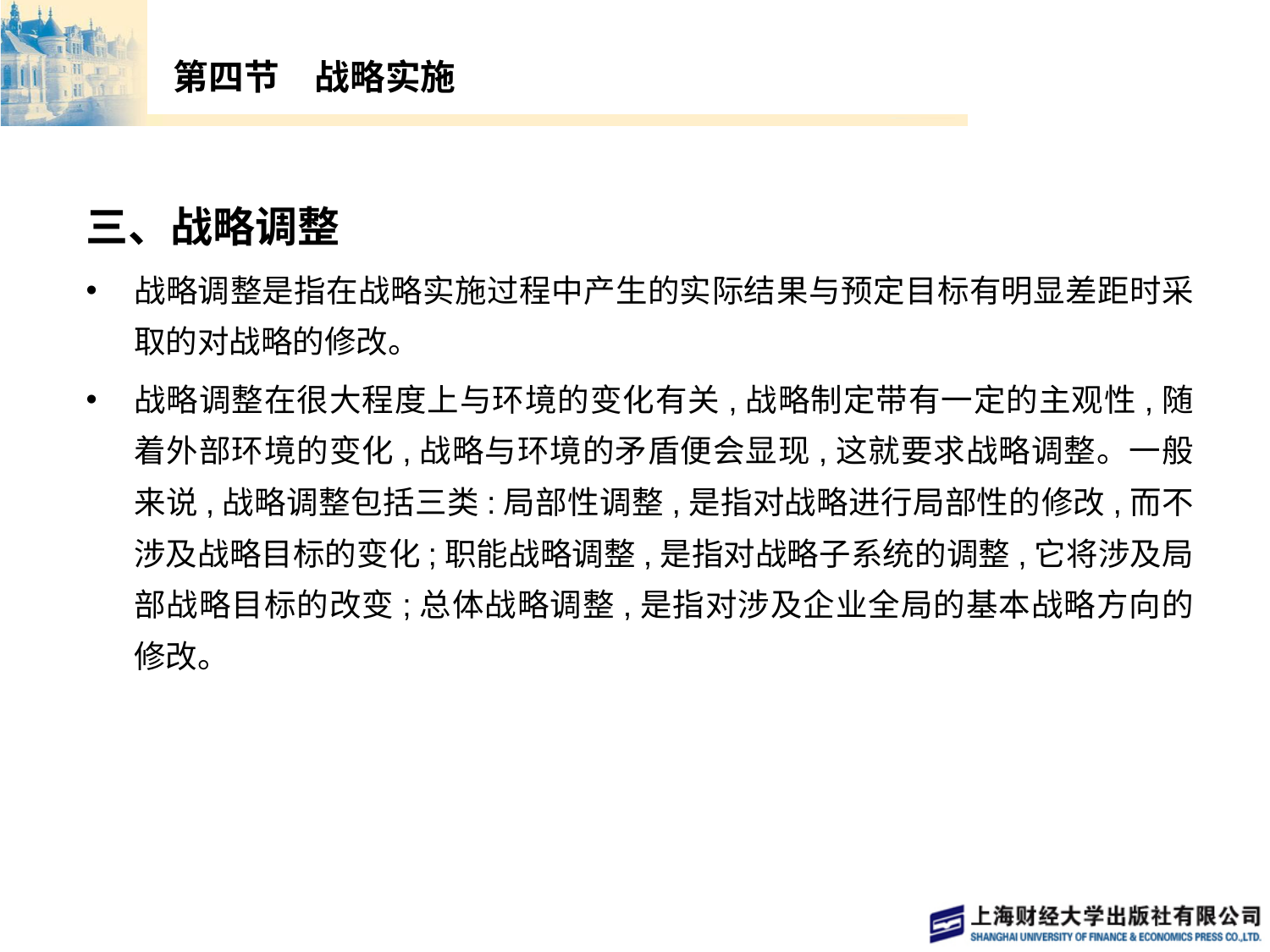

# 第四节　战略实施
三、战略调整
战略调整是指在战略实施过程中产生的实际结果与预定目标有明显差距时采取的对战略的修改。
战略调整在很大程度上与环境的变化有关,战略制定带有一定的主观性,随着外部环境的变化,战略与环境的矛盾便会显现,这就要求战略调整。一般来说,战略调整包括三类:局部性调整,是指对战略进行局部性的修改,而不涉及战略目标的变化;职能战略调整,是指对战略子系统的调整,它将涉及局部战略目标的改变;总体战略调整,是指对涉及企业全局的基本战略方向的修改。